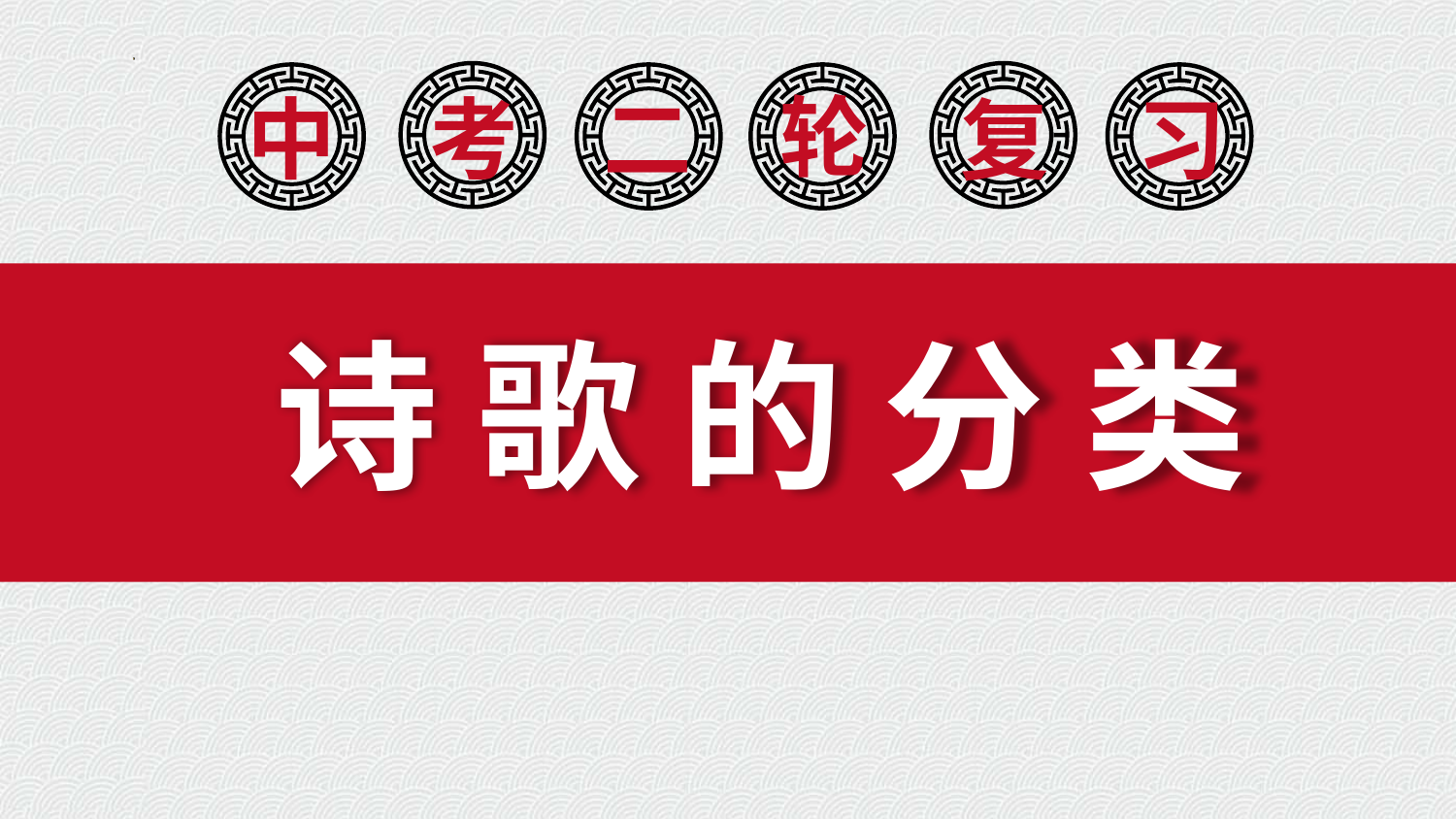

轮
考
二
中
复
习

 诗歌的分类